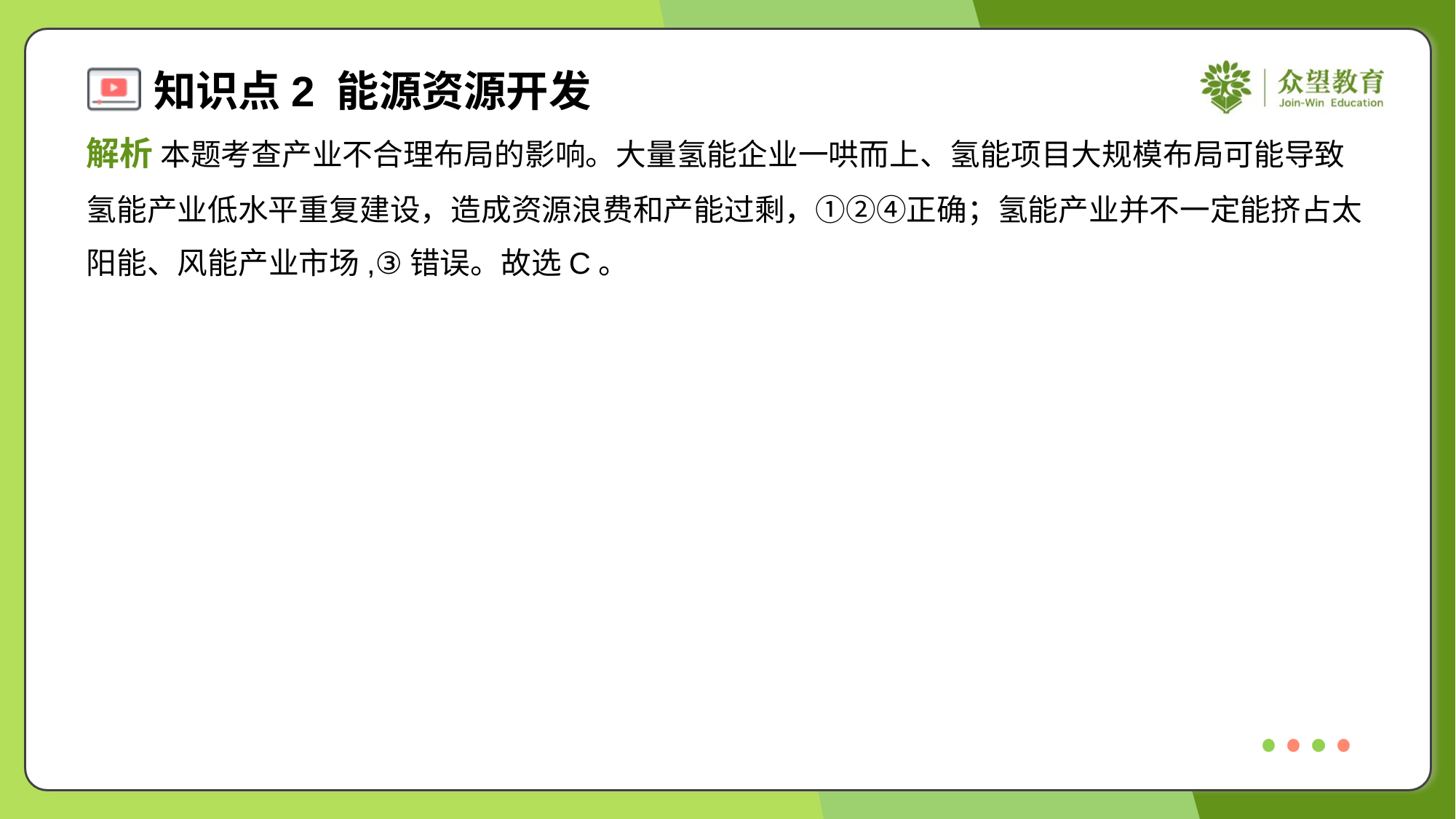

解析 本题考查产业不合理布局的影响。大量氢能企业一哄而上、氢能项目大规模布局可能导致
氢能产业低水平重复建设，造成资源浪费和产能过剩，①②④正确；氢能产业并不一定能挤占太
阳能、风能产业市场,③错误。故选C。